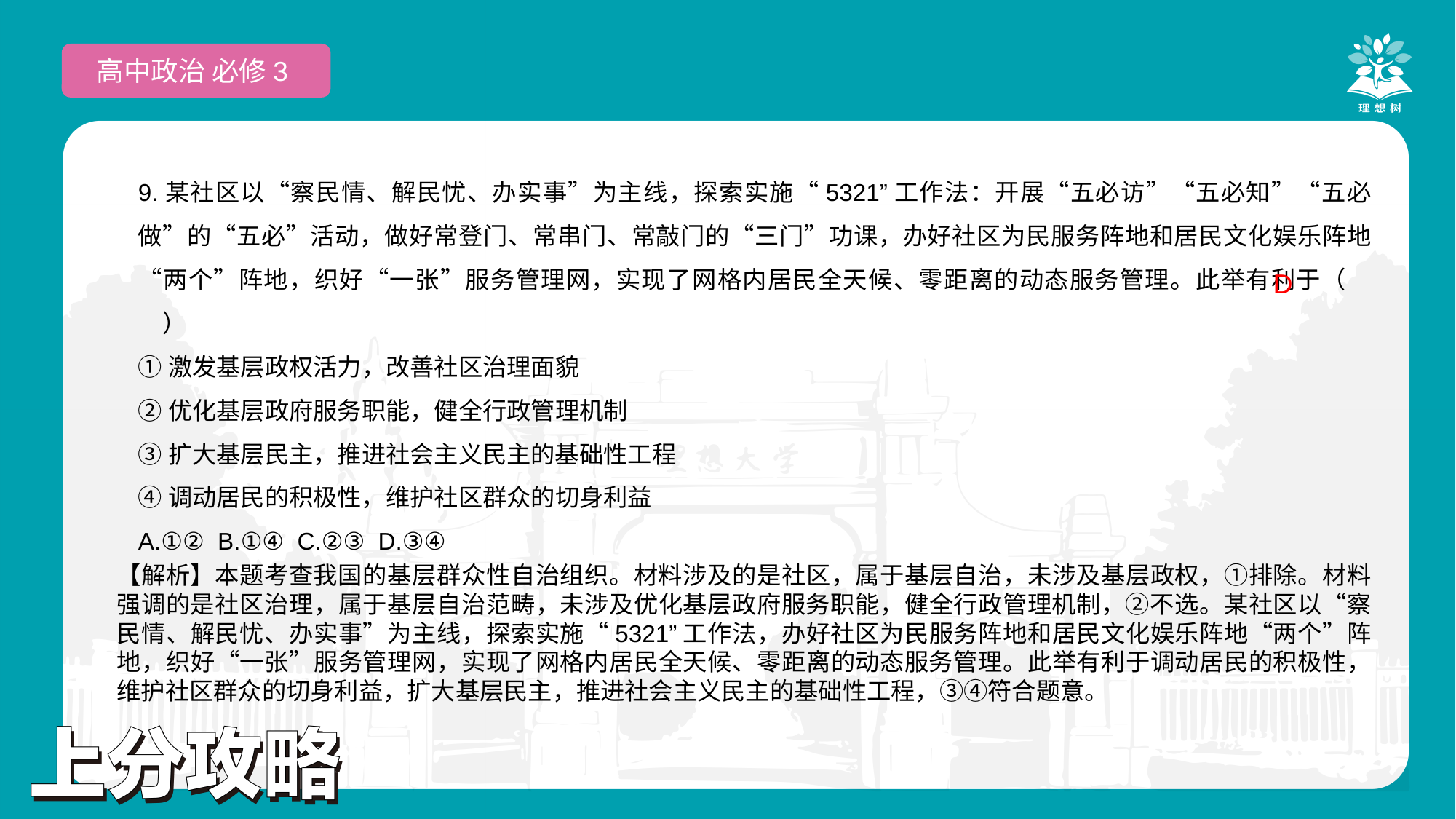

高中政治 必修3
9.某社区以“察民情、解民忧、办实事”为主线，探索实施“5321”工作法：开展“五必访”“五必知”“五必做”的“五必”活动，做好常登门、常串门、常敲门的“三门”功课，办好社区为民服务阵地和居民文化娱乐阵地“两个”阵地，织好“一张”服务管理网，实现了网格内居民全天候、零距离的动态服务管理。此举有利于（　　）
①激发基层政权活力，改善社区治理面貌
②优化基层政府服务职能，健全行政管理机制
③扩大基层民主，推进社会主义民主的基础性工程
④调动居民的积极性，维护社区群众的切身利益
A.①②  B.①④  C.②③  D.③④
D
【解析】本题考查我国的基层群众性自治组织。材料涉及的是社区，属于基层自治，未涉及基层政权，①排除。材料强调的是社区治理，属于基层自治范畴，未涉及优化基层政府服务职能，健全行政管理机制，②不选。某社区以“察民情、解民忧、办实事”为主线，探索实施“5321”工作法，办好社区为民服务阵地和居民文化娱乐阵地“两个”阵地，织好“一张”服务管理网，实现了网格内居民全天候、零距离的动态服务管理。此举有利于调动居民的积极性，维护社区群众的切身利益，扩大基层民主，推进社会主义民主的基础性工程，③④符合题意。